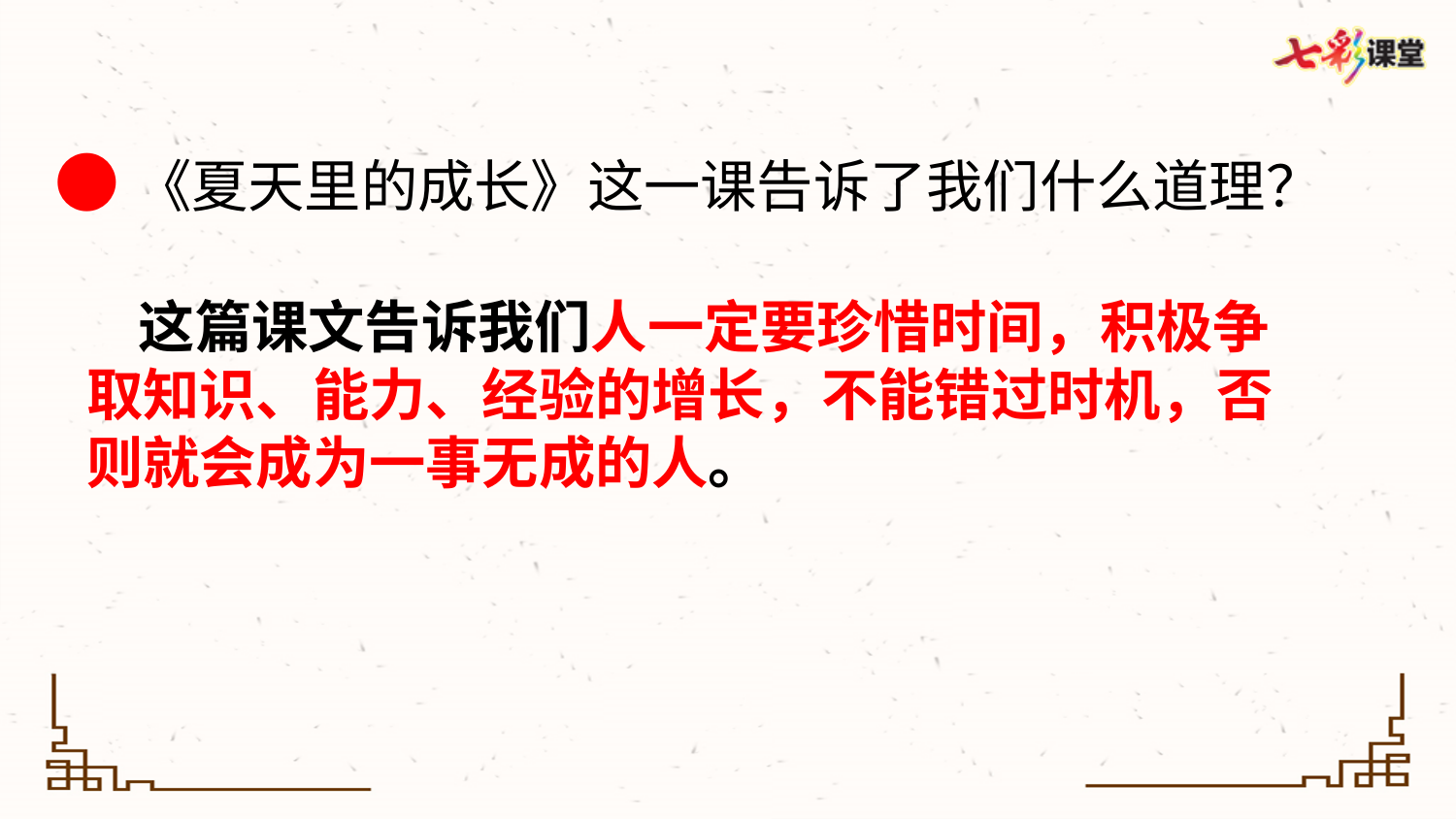

●《夏天里的成长》这一课告诉了我们什么道理？
   这篇课文告诉我们人一定要珍惜时间，积极争取知识、能力、经验的增长，不能错过时机，否则就会成为一事无成的人。